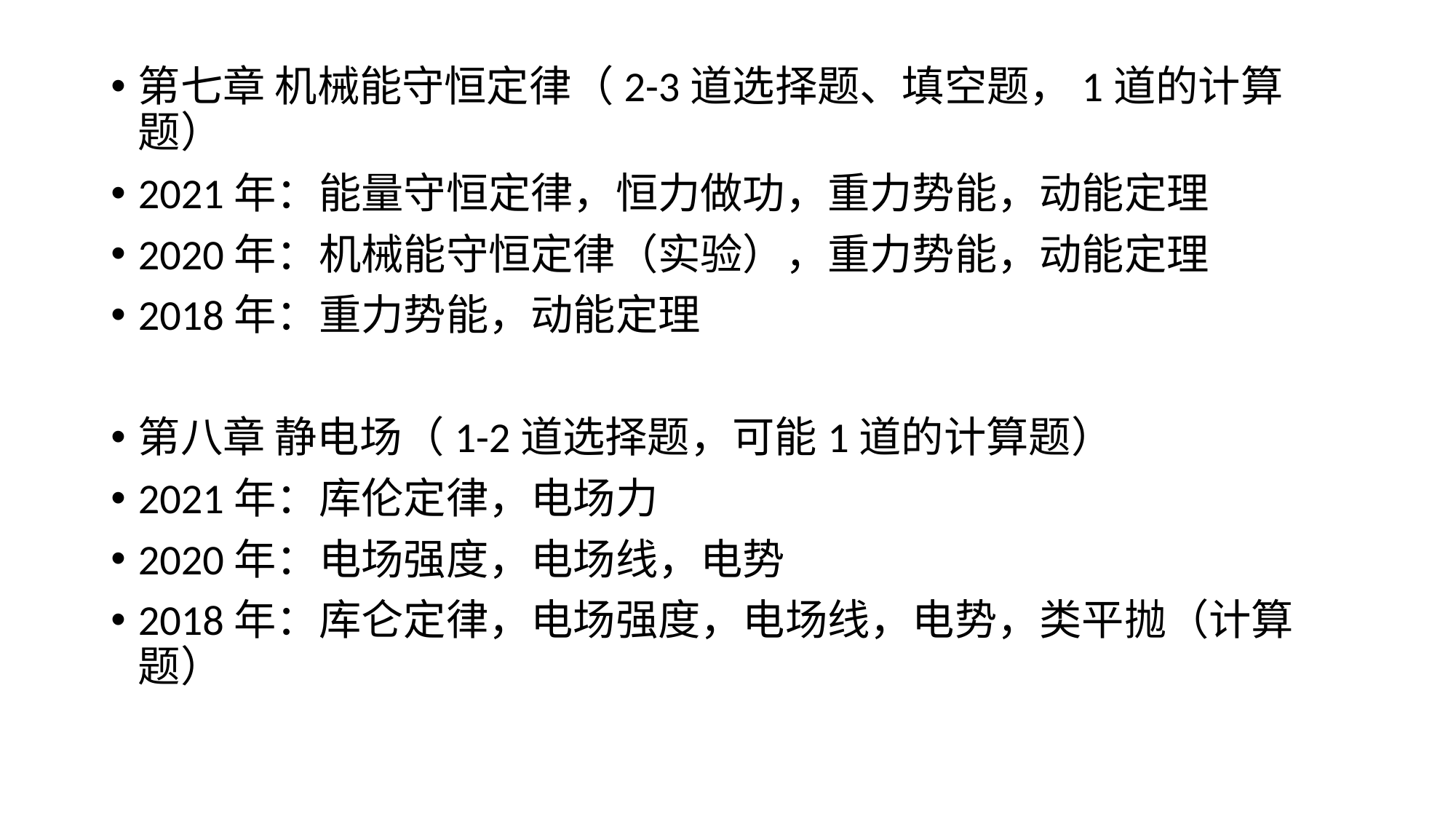

第七章 机械能守恒定律（2-3道选择题、填空题，1道的计算题）
2021年：能量守恒定律，恒力做功，重力势能，动能定理
2020年：机械能守恒定律（实验），重力势能，动能定理
2018年：重力势能，动能定理

第八章 静电场（1-2道选择题，可能1道的计算题）
2021年：库伦定律，电场力
2020年：电场强度，电场线，电势
2018年：库仑定律，电场强度，电场线，电势，类平抛（计算题）